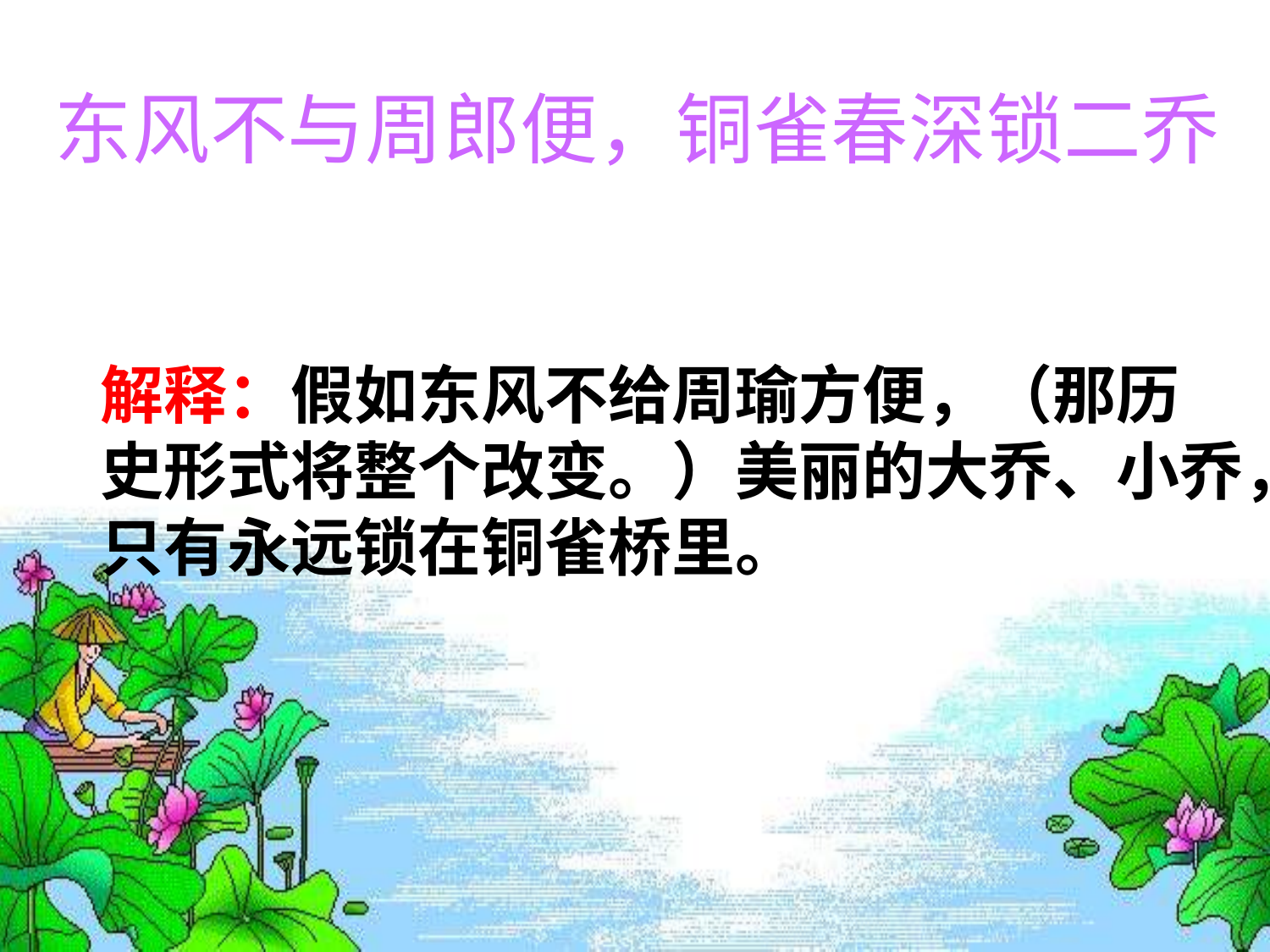

东风不与周郎便，铜雀春深锁二乔
     解释：假如东风不给周瑜方便，（那历
     史形式将整个改变。）美丽的大乔、小乔，
     只有永远锁在铜雀桥里。